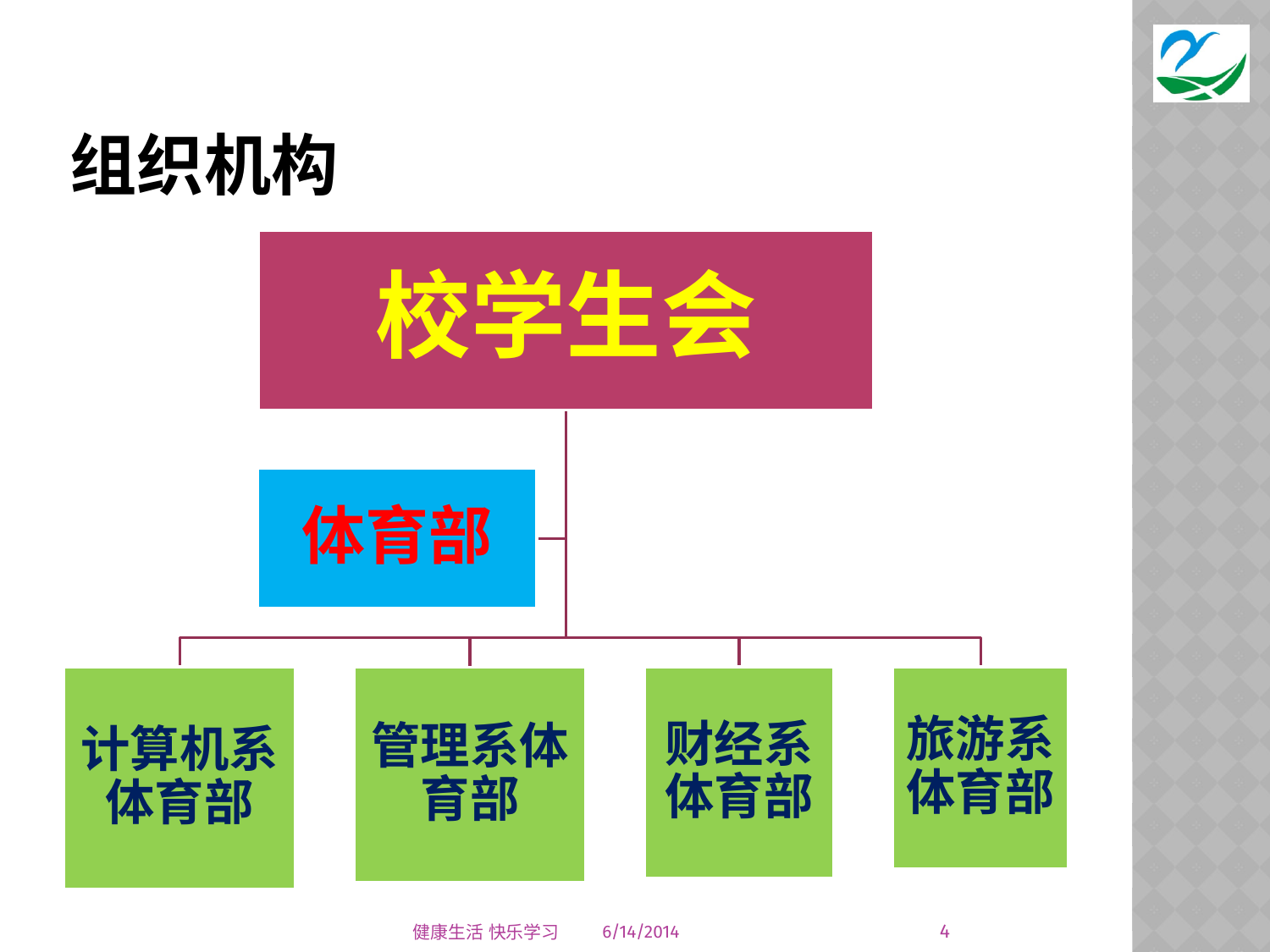

# 组织机构
校学生会
计算机系体育部
管理系体育部
财经系体育部
旅游系体育部
体育部
4
健康生活 快乐学习
6/14/2014